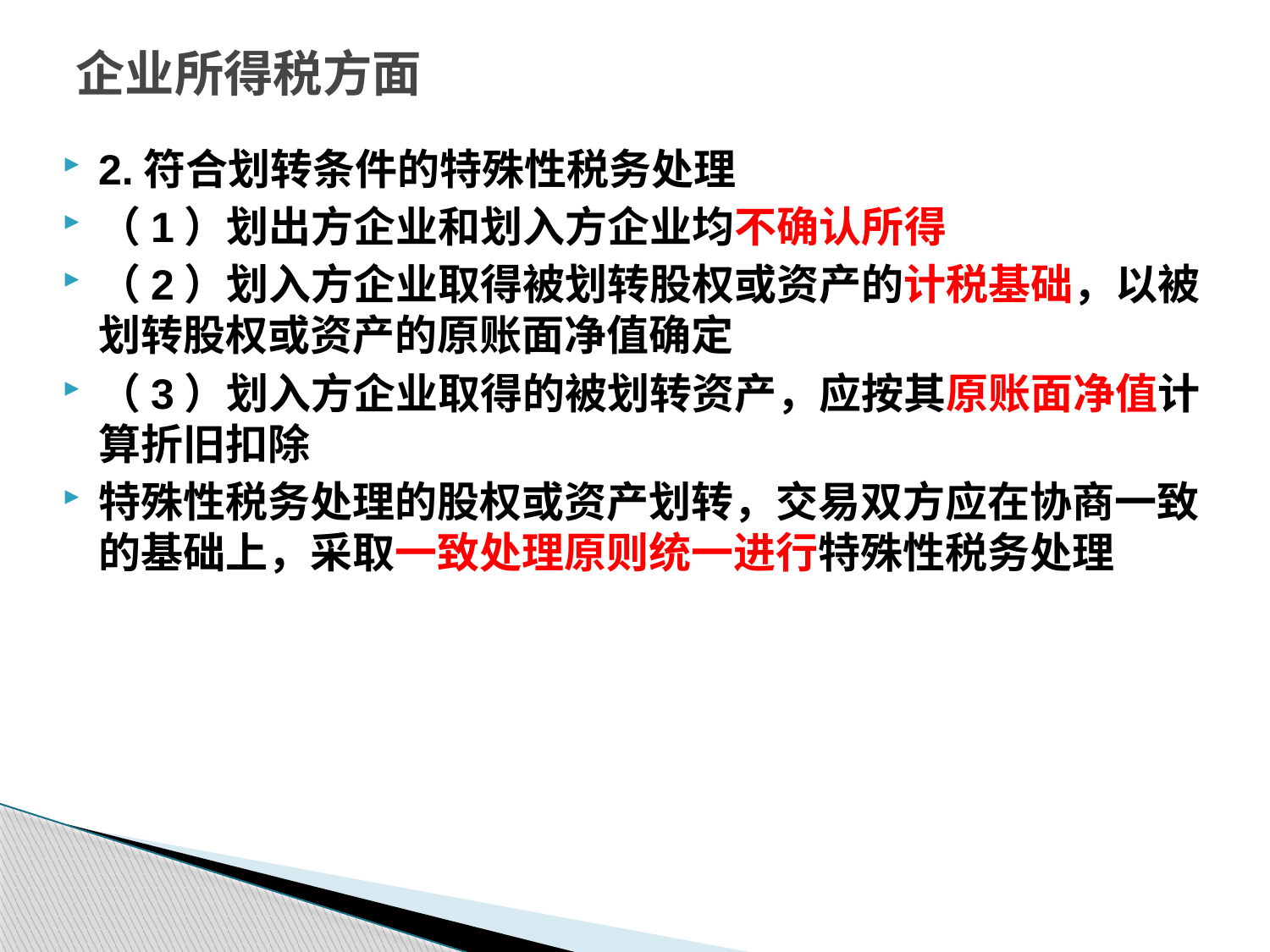

# 企业所得税方面
2.符合划转条件的特殊性税务处理
（1）划出方企业和划入方企业均不确认所得
（2）划入方企业取得被划转股权或资产的计税基础，以被划转股权或资产的原账面净值确定
（3）划入方企业取得的被划转资产，应按其原账面净值计算折旧扣除
特殊性税务处理的股权或资产划转，交易双方应在协商一致的基础上，采取一致处理原则统一进行特殊性税务处理